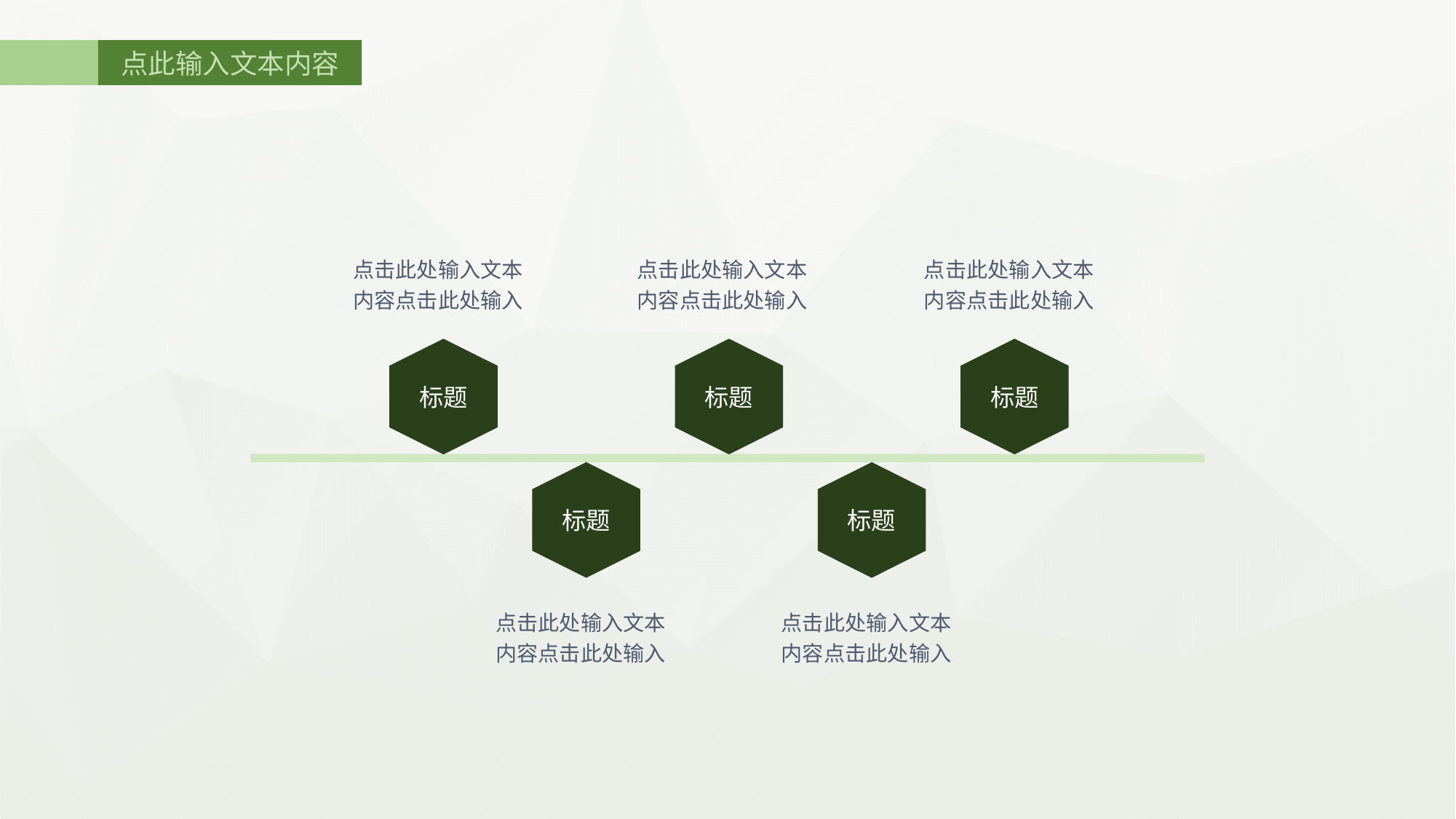

点此输入文本内容
点击此处输入文本内容点击此处输入
点击此处输入文本内容点击此处输入
点击此处输入文本内容点击此处输入
标题
标题
标题

标题
标题
点击此处输入文本内容点击此处输入
点击此处输入文本内容点击此处输入